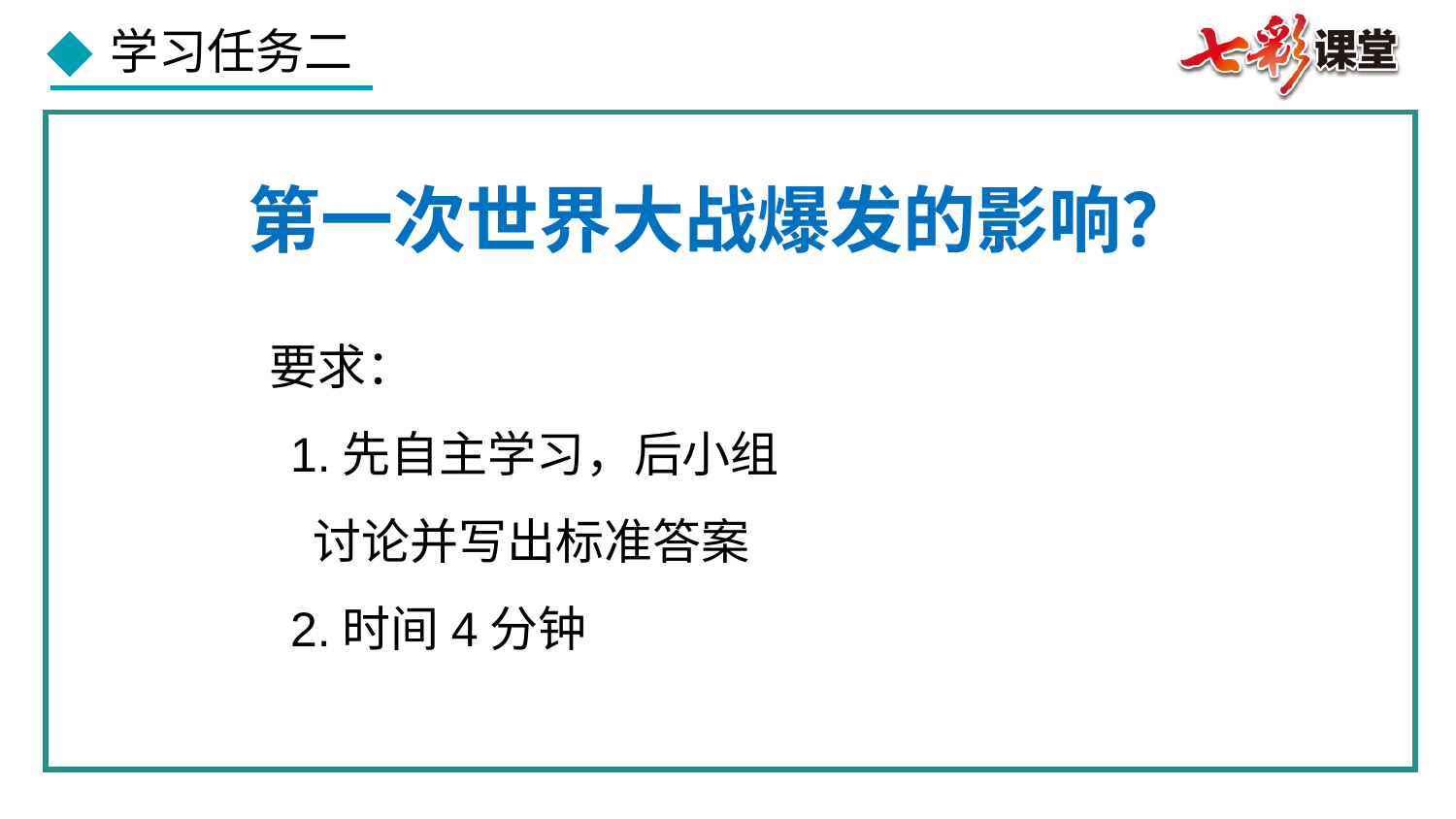

第一次世界大战爆发的影响？
  要求：
    1.先自主学习，后小组
      讨论并写出标准答案
    2.时间4分钟